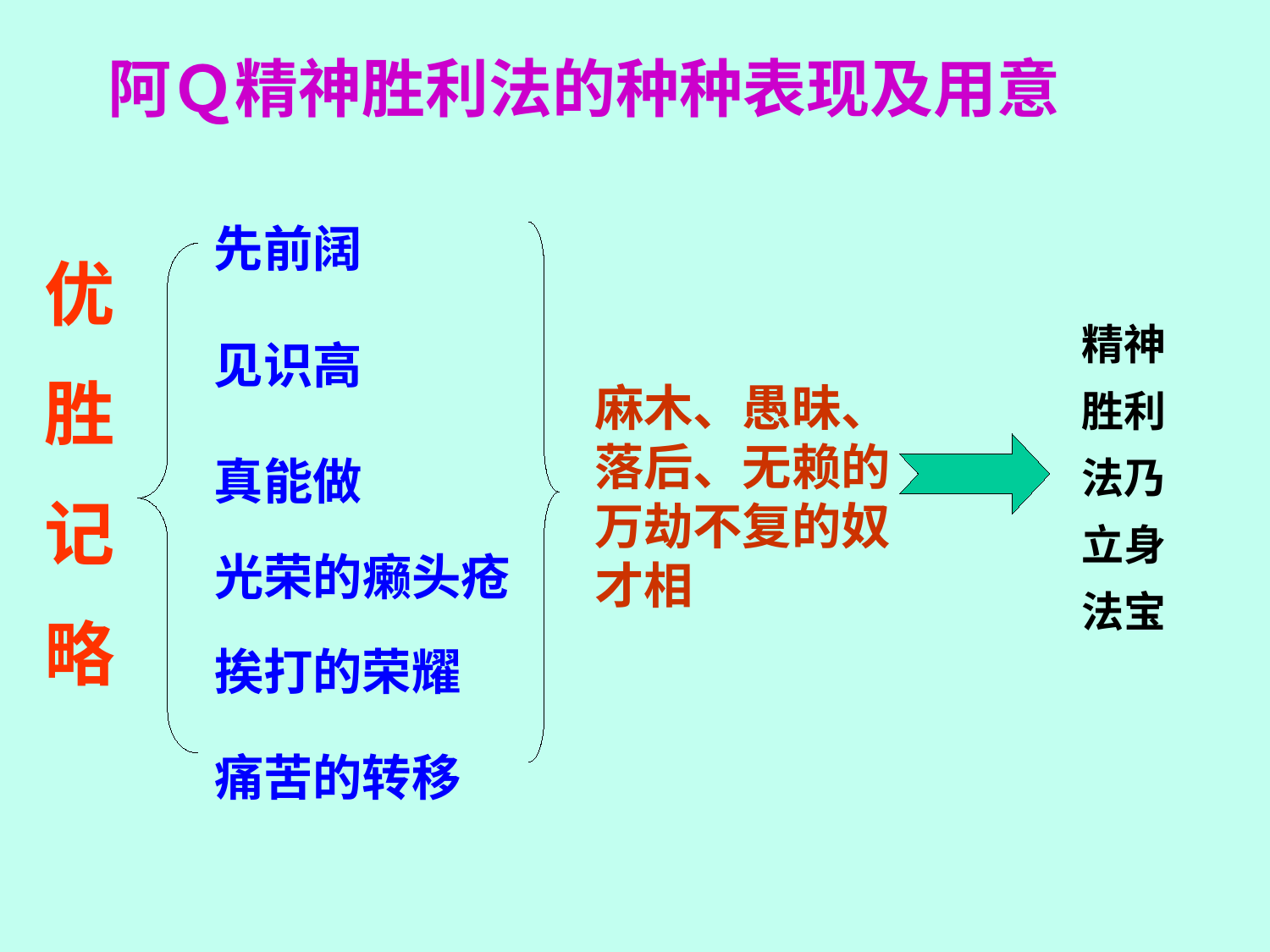

阿Ｑ精神胜利法的种种表现及用意

先前阔

优
胜
记
略

精神
胜利
法乃
立身
法宝
见识高
麻木、愚昧、落后、无赖的万劫不复的奴才相

真能做
光荣的癞头疮
挨打的荣耀
痛苦的转移